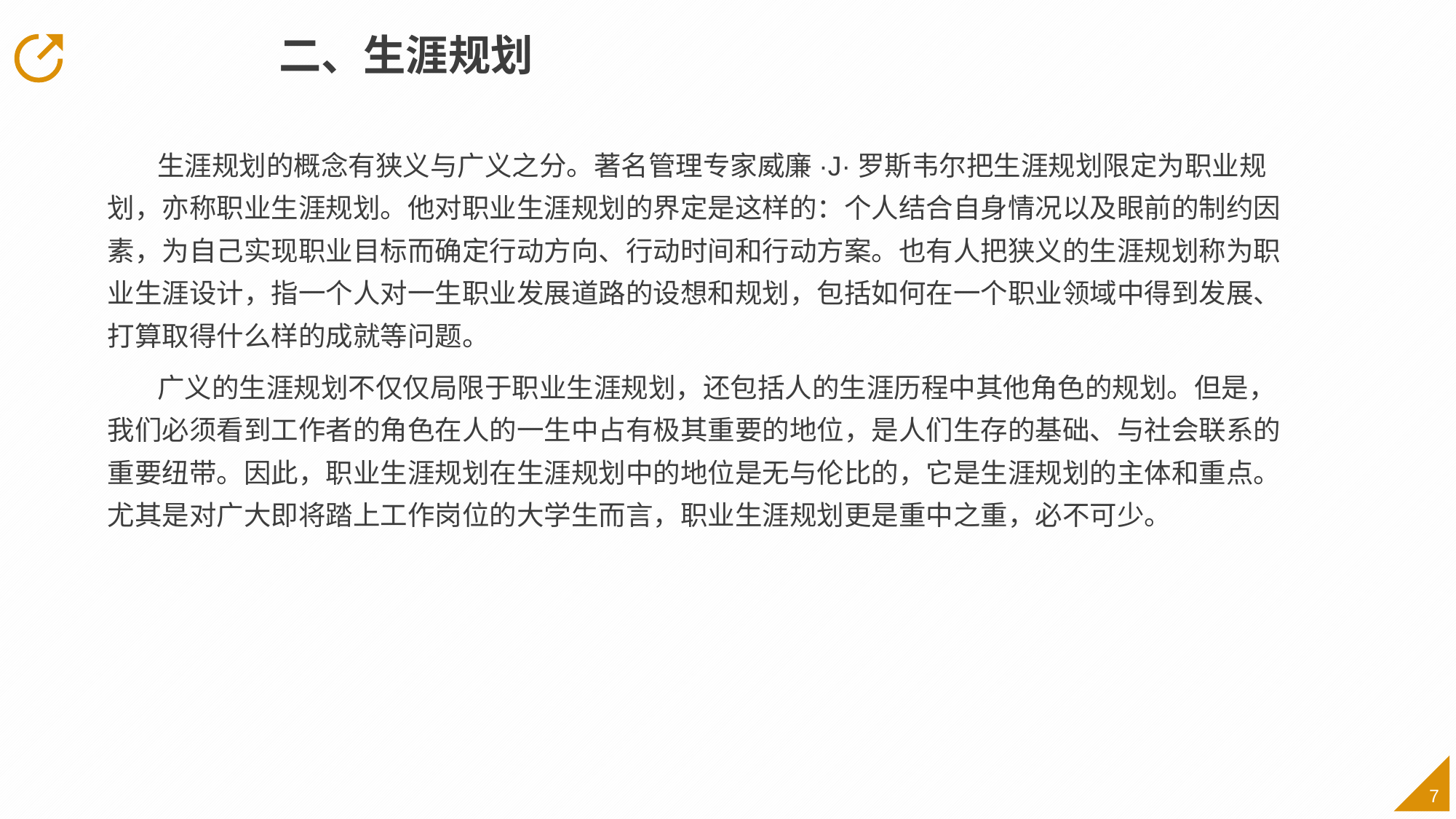

二、生涯规划

       生涯规划的概念有狭义与广义之分。著名管理专家威廉·J·罗斯韦尔把生涯规划限定为职业规划，亦称职业生涯规划。他对职业生涯规划的界定是这样的：个人结合自身情况以及眼前的制约因素，为自己实现职业目标而确定行动方向、行动时间和行动方案。也有人把狭义的生涯规划称为职业生涯设计，指一个人对一生职业发展道路的设想和规划，包括如何在一个职业领域中得到发展、打算取得什么样的成就等问题。
       广义的生涯规划不仅仅局限于职业生涯规划，还包括人的生涯历程中其他角色的规划。但是，我们必须看到工作者的角色在人的一生中占有极其重要的地位，是人们生存的基础、与社会联系的重要纽带。因此，职业生涯规划在生涯规划中的地位是无与伦比的，它是生涯规划的主体和重点。尤其是对广大即将踏上工作岗位的大学生而言，职业生涯规划更是重中之重，必不可少。